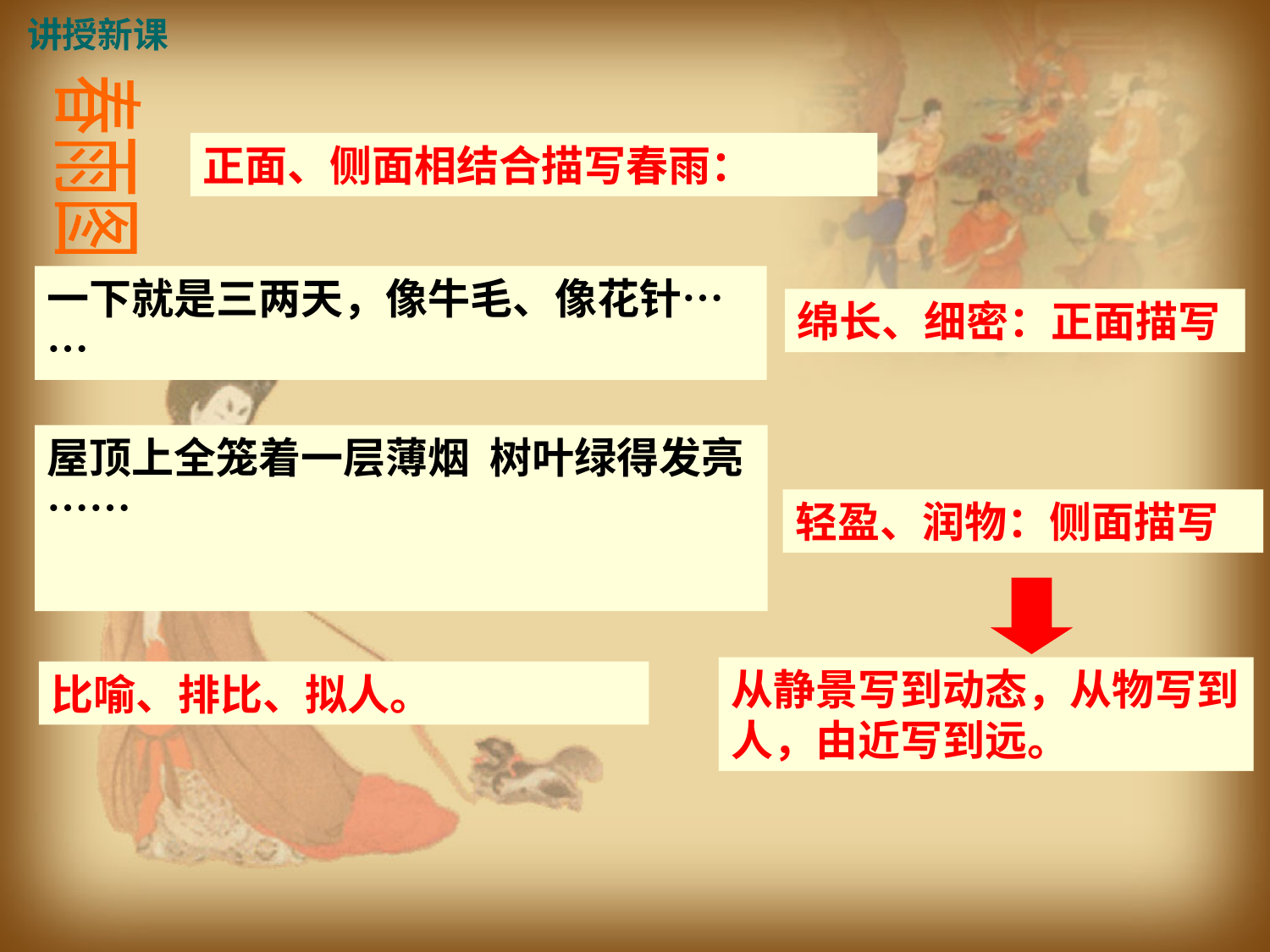

讲授新课
春雨图
正面、侧面相结合描写春雨：
一下就是三两天，像牛毛、像花针……
绵长、细密：正面描写
屋顶上全笼着一层薄烟  树叶绿得发亮……

轻盈、润物：侧面描写

从静景写到动态，从物写到人，由近写到远。
比喻、排比、拟人。